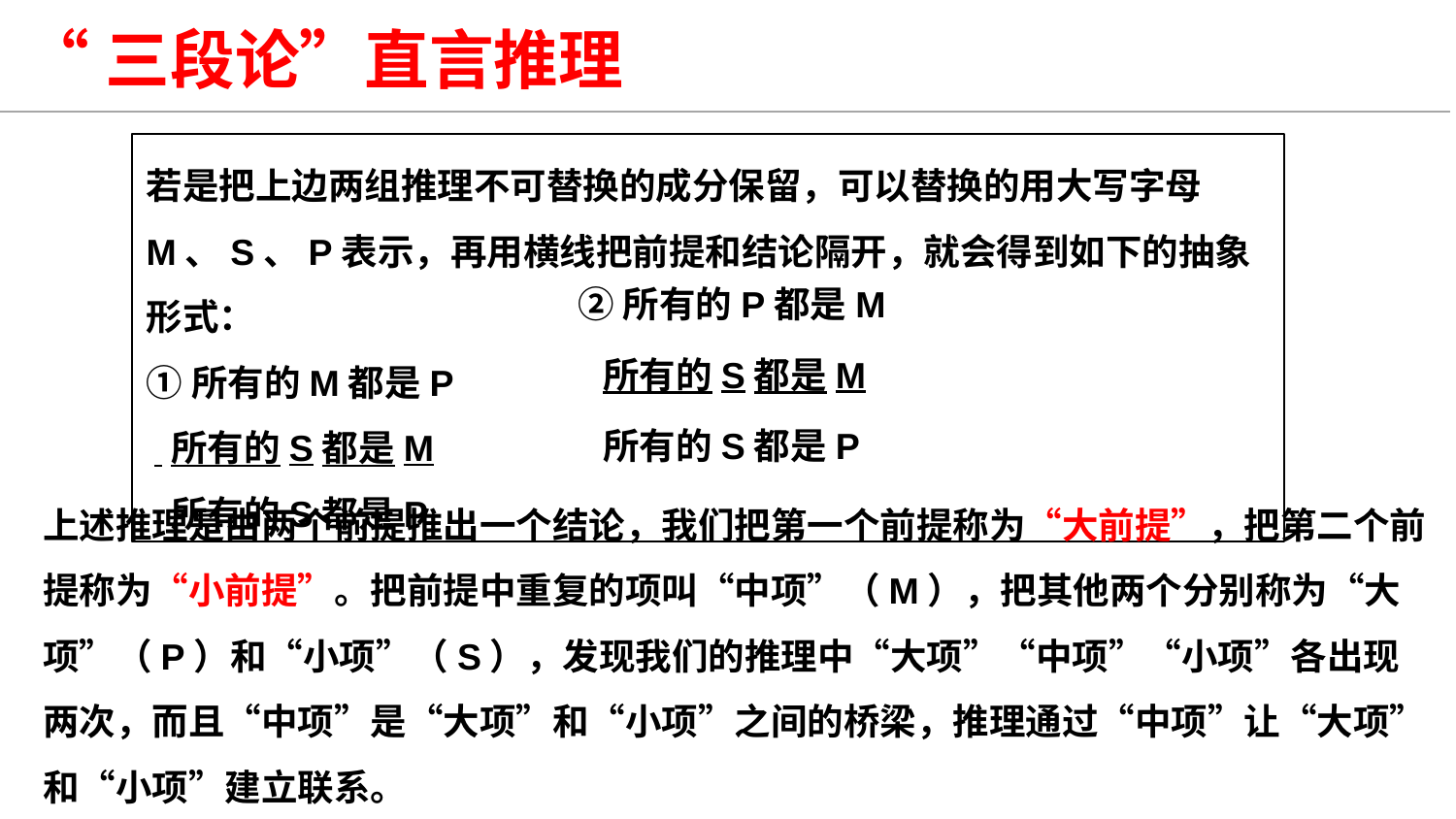

“三段论”直言推理
若是把上边两组推理不可替换的成分保留，可以替换的用大写字母M、S、P表示，再用横线把前提和结论隔开，就会得到如下的抽象形式：
①所有的M都是P
  所有的S都是M
  所有的S都是P
②所有的P都是M
  所有的S都是M
  所有的S都是P
上述推理是由两个前提推出一个结论，我们把第一个前提称为“大前提”，把第二个前提称为“小前提”。把前提中重复的项叫“中项”（M），把其他两个分别称为“大项”（P）和“小项”（S），发现我们的推理中“大项”“中项”“小项”各出现两次，而且“中项”是“大项”和“小项”之间的桥梁，推理通过“中项”让“大项”和“小项”建立联系。